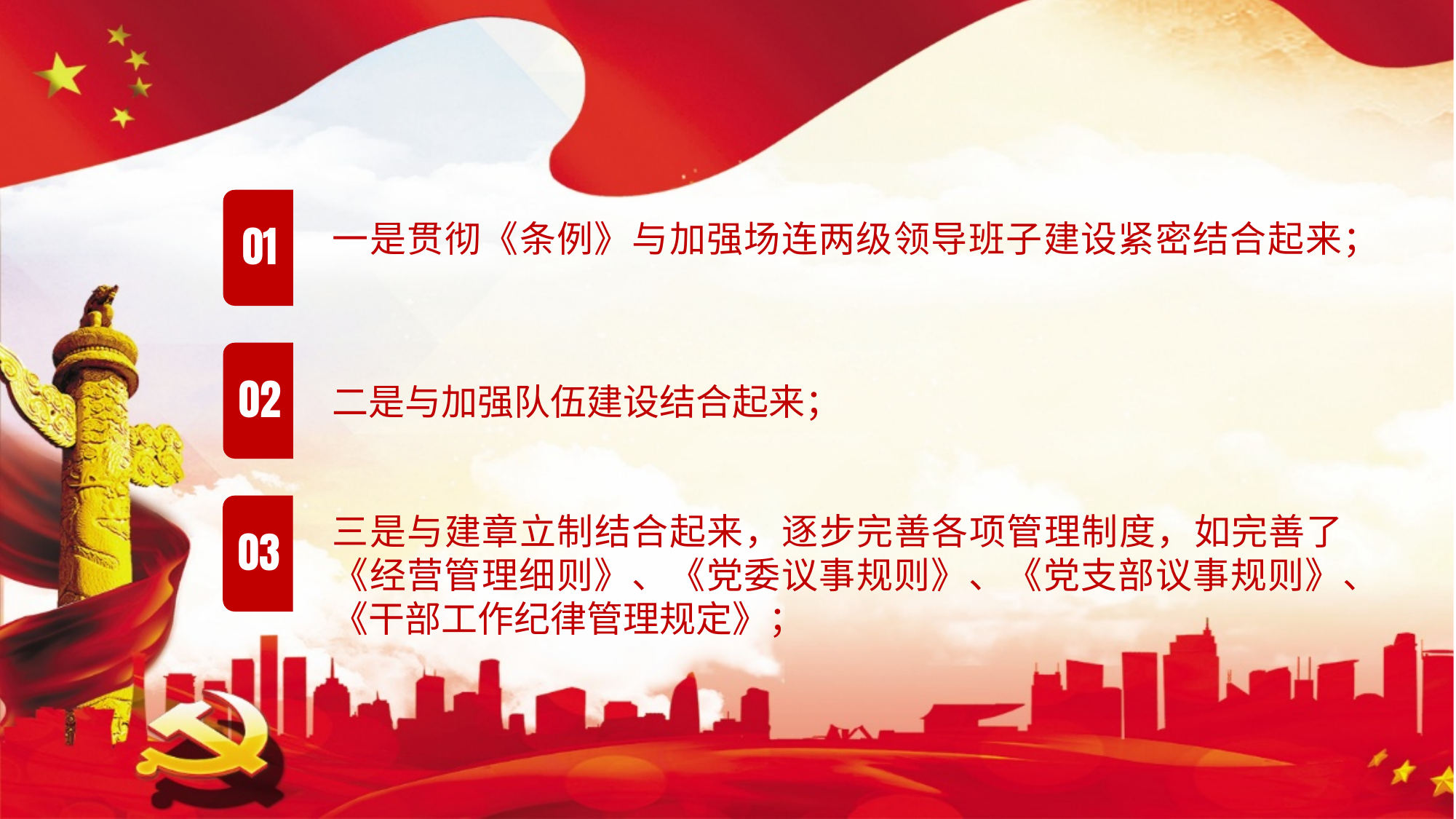

一是贯彻《条例》与加强场连两级领导班子建设紧密结合起来；
01
02
二是与加强队伍建设结合起来；
三是与建章立制结合起来，逐步完善各项管理制度，如完善了《经营管理细则》、《党委议事规则》、《党支部议事规则》、《干部工作纪律管理规定》；
03